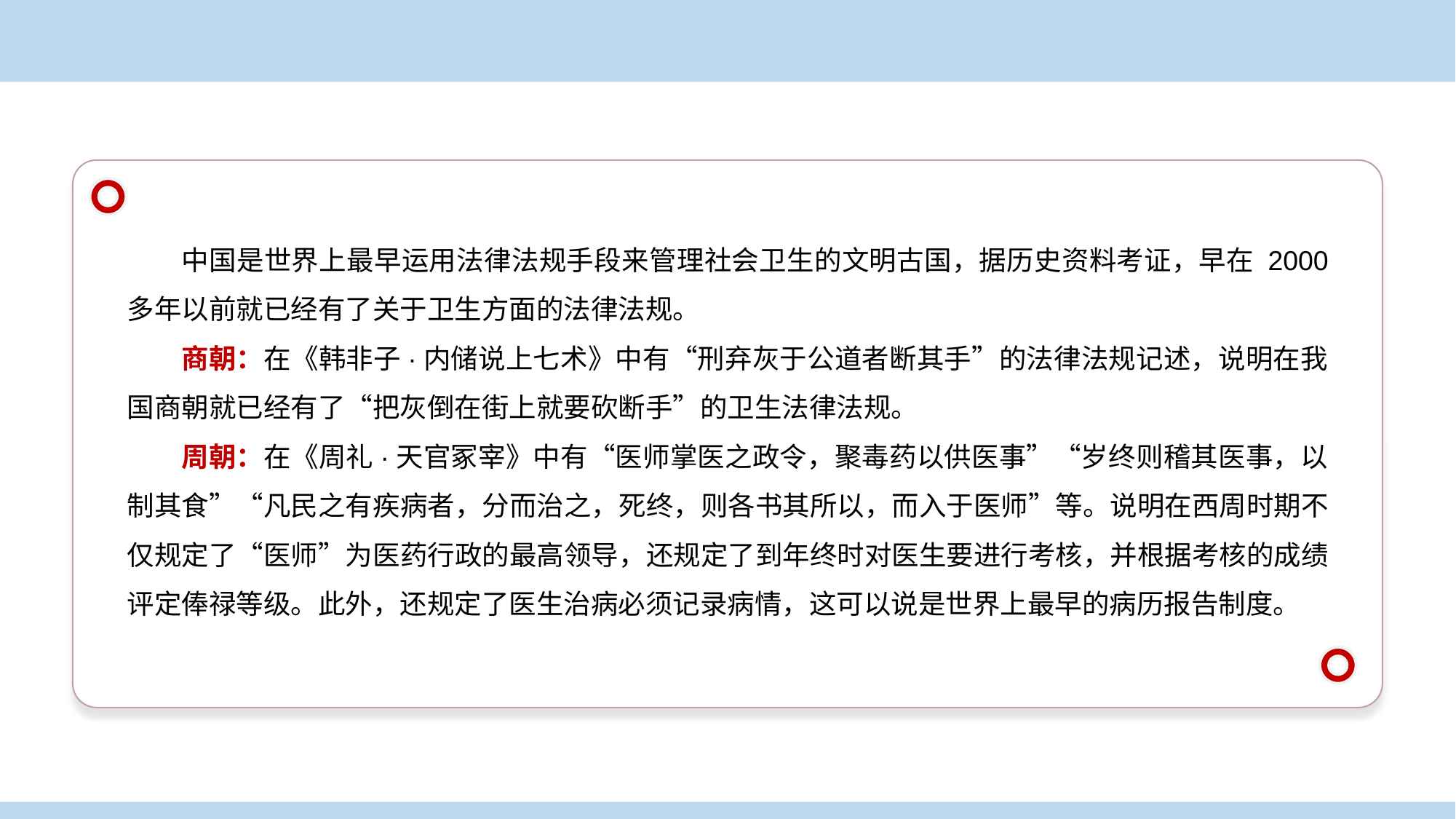

中国是世界上最早运用法律法规手段来管理社会卫生的文明古国，据历史资料考证，早在 2000 多年以前就已经有了关于卫生方面的法律法规。
商朝：在《韩非子·内储说上七术》中有“刑弃灰于公道者断其手”的法律法规记述，说明在我国商朝就已经有了“把灰倒在街上就要砍断手”的卫生法律法规。
周朝：在《周礼·天官冢宰》中有“医师掌医之政令，聚毒药以供医事”“岁终则稽其医事，以制其食”“凡民之有疾病者，分而治之，死终，则各书其所以，而入于医师”等。说明在西周时期不仅规定了“医师”为医药行政的最高领导，还规定了到年终时对医生要进行考核，并根据考核的成绩评定俸禄等级。此外，还规定了医生治病必须记录病情，这可以说是世界上最早的病历报告制度。